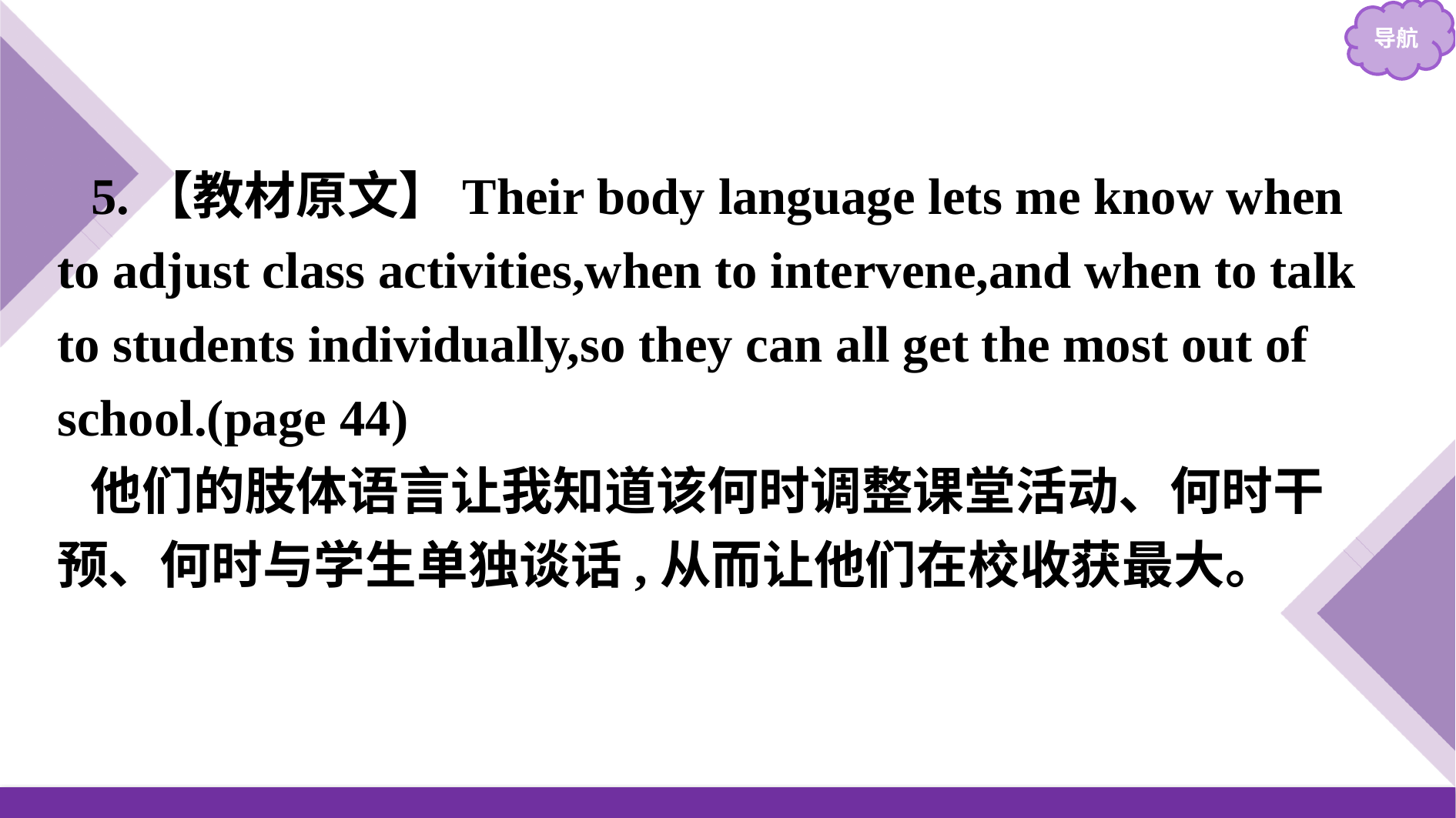

5.【教材原文】Their body language lets me know when to adjust class activities,when to intervene,and when to talk to students individually,so they can all get the most out of school.(page 44)
他们的肢体语言让我知道该何时调整课堂活动、何时干预、何时与学生单独谈话,从而让他们在校收获最大。